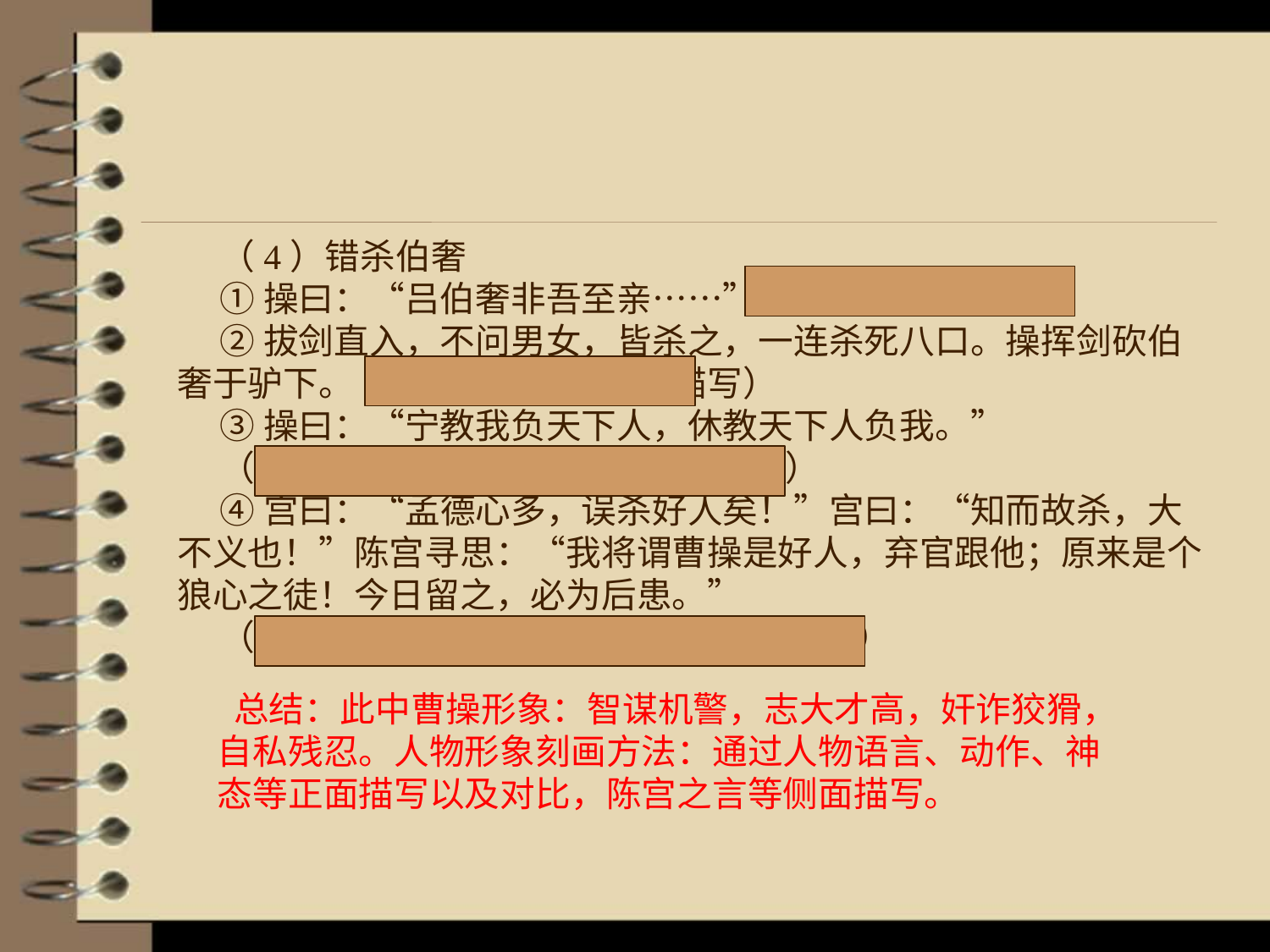

（4）错杀伯奢
①操曰：“吕伯奢非吾至亲……”（多疑）
②拔剑直入，不问男女，皆杀之，一连杀死八口。操挥剑砍伯奢于驴下。（残暴不仁——动作描写）
③操曰：“宁教我负天下人，休教天下人负我。”
（奸险狠毒，冷酷自私——语言描写）
④宫曰：“孟德心多，误杀好人矣！”宫曰：“知而故杀，大不义也！”陈宫寻思：“我将谓曹操是好人，弃官跟他；原来是个狼心之徒！今日留之，必为后患。”
（自私残忍——语言心理描写，侧面烘托）

 总结：此中曹操形象：智谋机警，志大才高，奸诈狡猾，自私残忍。人物形象刻画方法：通过人物语言、动作、神态等正面描写以及对比，陈宫之言等侧面描写。